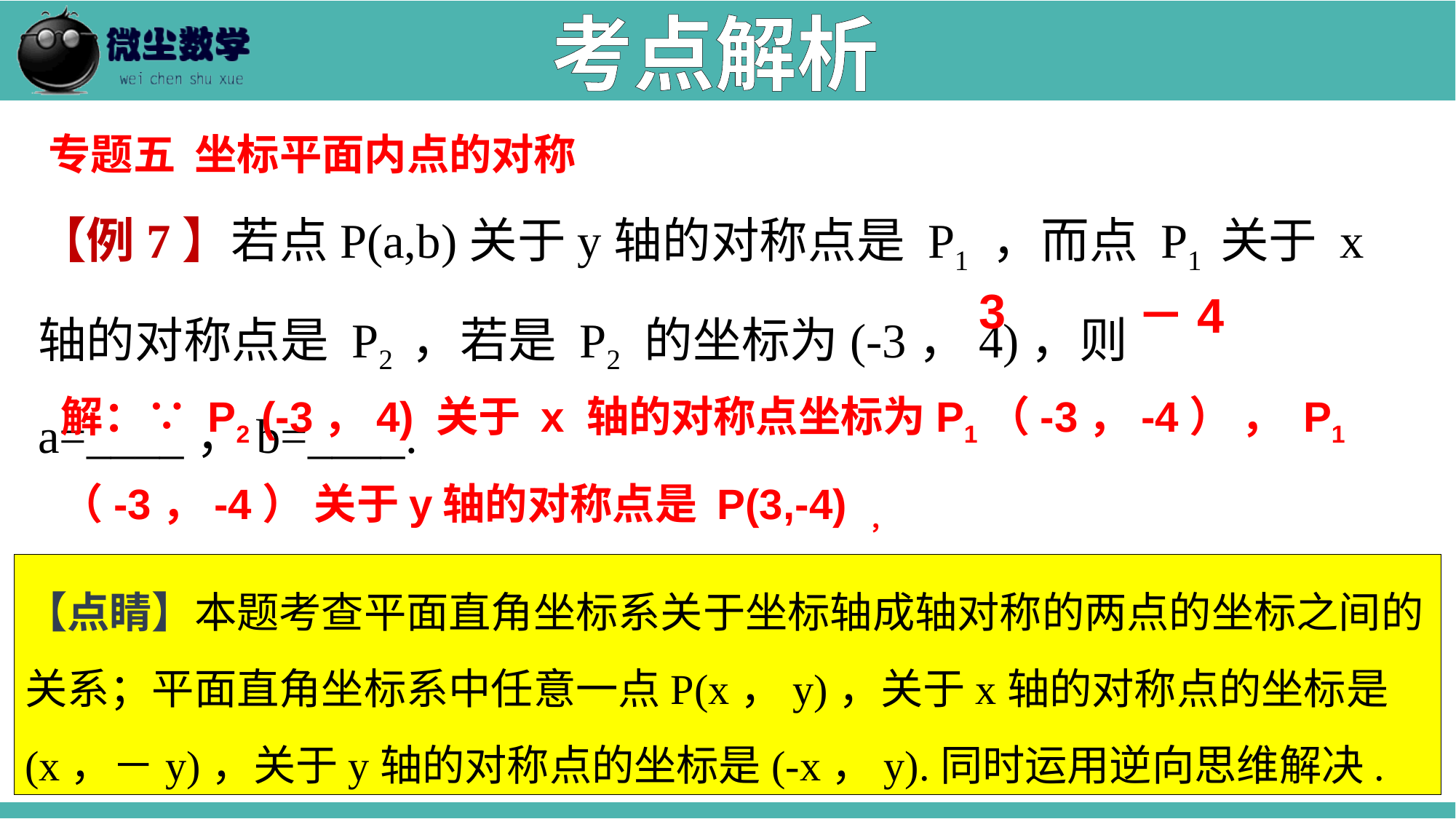

考点解析
专题五  坐标平面内点的对称
【例7】若点P(a,b)关于y轴的对称点是 P1 ，而点 P1 关于 x 轴的对称点是 P2 ，若是 P2 的坐标为(-3，4)，则a=____，b=____.
3
－4
解：∵ P2 (-3，4) 关于 x 轴的对称点坐标为P1（-3，-4） ， P1（-3，-4） 关于y轴的对称点是 P(3,-4) ，
是故答案为：3，－4．
【点睛】本题考查平面直角坐标系关于坐标轴成轴对称的两点的坐标之间的关系；平面直角坐标系中任意一点P(x，y)，关于x轴的对称点的坐标是(x，－y)，关于y轴的对称点的坐标是(-x，y).同时运用逆向思维解决.